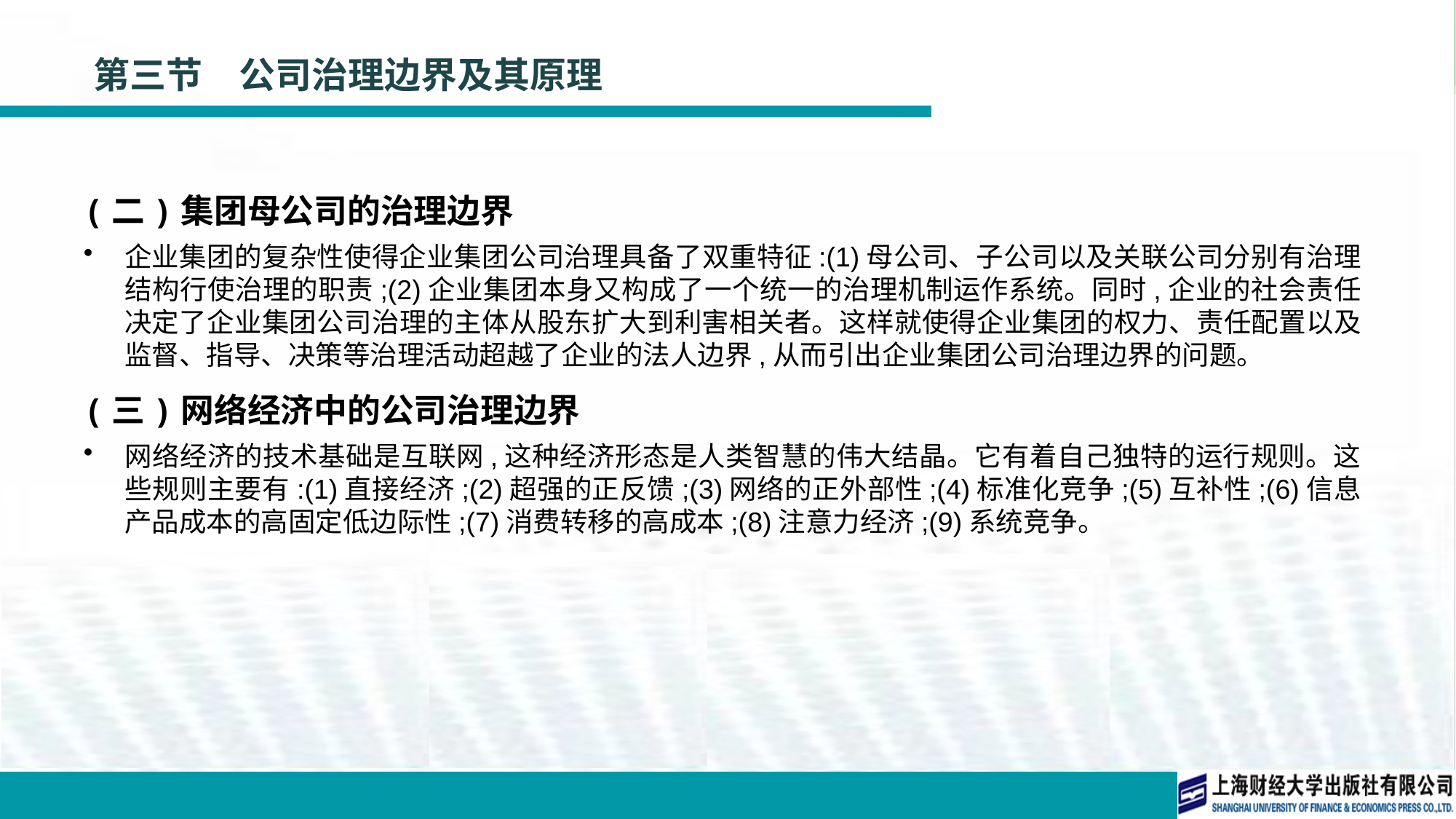

# 第三节　公司治理边界及其原理
(二)集团母公司的治理边界
企业集团的复杂性使得企业集团公司治理具备了双重特征:(1)母公司、子公司以及关联公司分别有治理结构行使治理的职责;(2)企业集团本身又构成了一个统一的治理机制运作系统。同时,企业的社会责任决定了企业集团公司治理的主体从股东扩大到利害相关者。这样就使得企业集团的权力、责任配置以及监督、指导、决策等治理活动超越了企业的法人边界,从而引出企业集团公司治理边界的问题。
(三)网络经济中的公司治理边界
网络经济的技术基础是互联网,这种经济形态是人类智慧的伟大结晶。它有着自己独特的运行规则。这些规则主要有:(1)直接经济;(2)超强的正反馈;(3)网络的正外部性;(4)标准化竞争;(5)互补性;(6)信息产品成本的高固定低边际性;(7)消费转移的高成本;(8)注意力经济;(9)系统竞争。